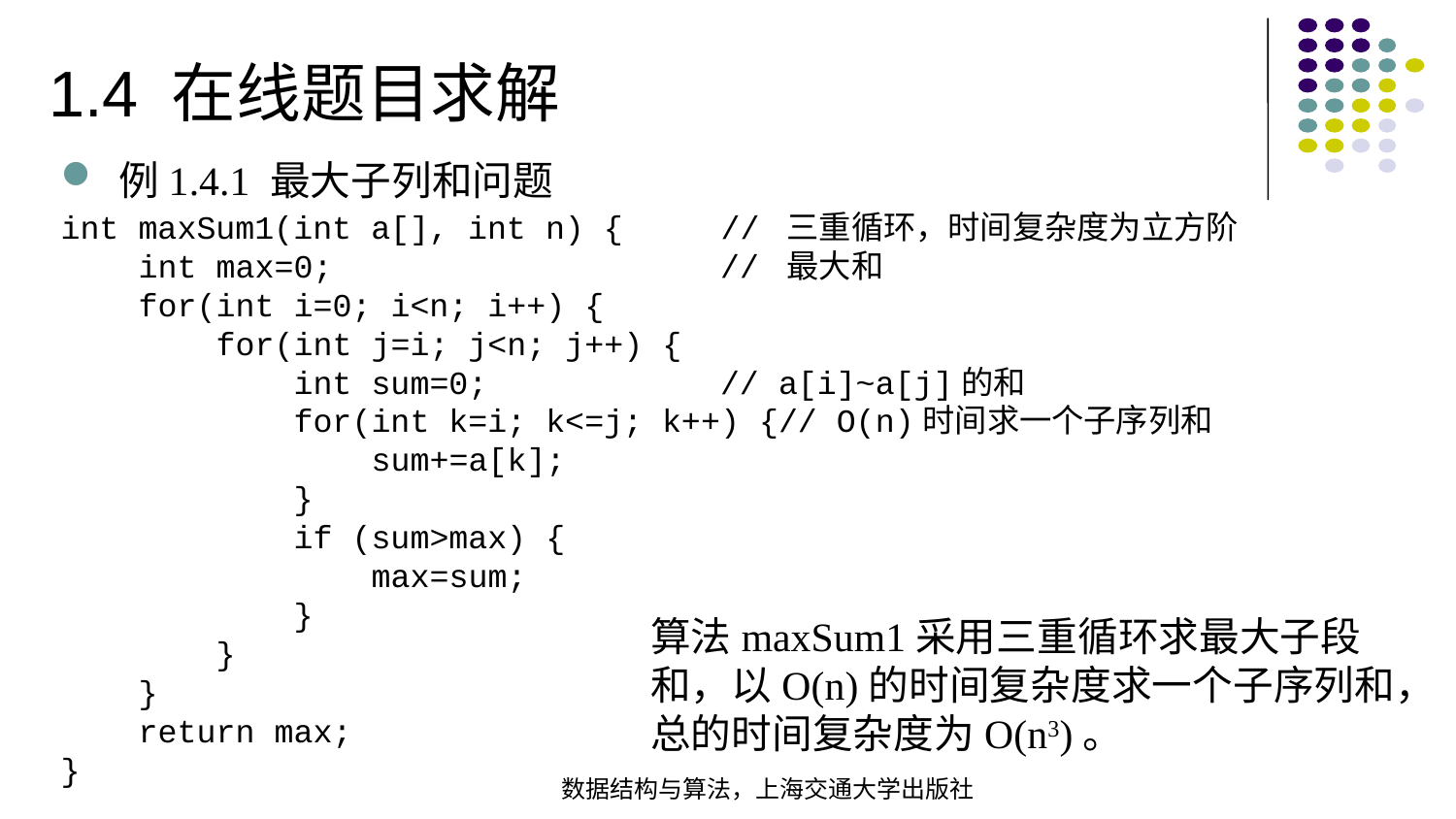

1.4 在线题目求解
例1.4.1 最大子列和问题
int maxSum1(int a[], int n) {     // 三重循环，时间复杂度为立方阶    int max=0;                    // 最大和    for(int i=0; i<n; i++) {        for(int j=i; j<n; j++) {            int sum=0;            // a[i]~a[j]的和            for(int k=i; k<=j; k++) {// O(n)时间求一个子序列和                sum+=a[k];            }            if (sum>max) {                max=sum;            }        }    }    return max;}
算法maxSum1采用三重循环求最大子段和，以O(n)的时间复杂度求一个子序列和，总的时间复杂度为O(n3)。